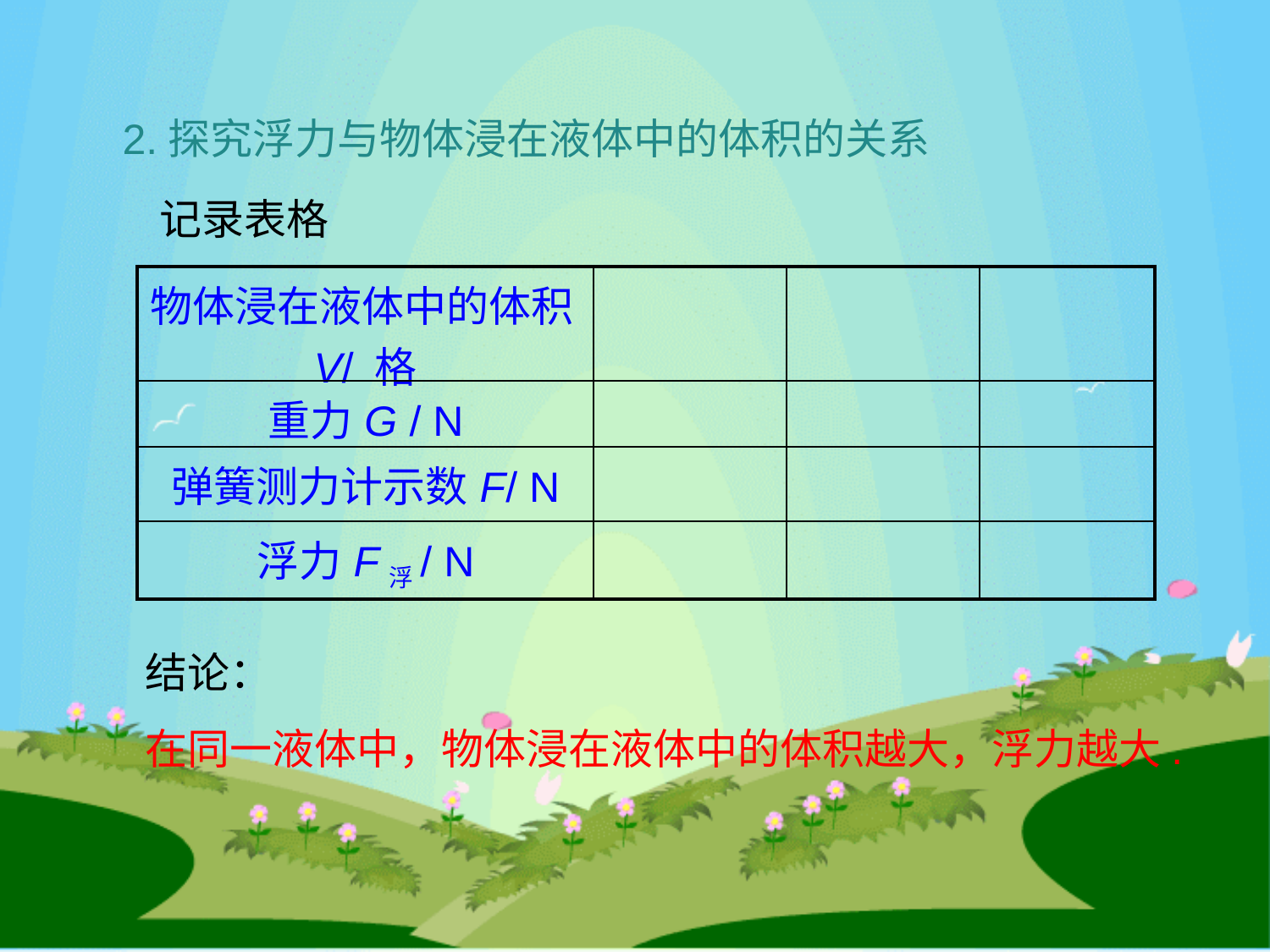

2.探究浮力与物体浸在液体中的体积的关系
记录表格
| 物体浸在液体中的体积V/ 格 |  |  |  |
| --- | --- | --- | --- |
| 重力G / N |  |  |  |
| 弹簧测力计示数F/ N |  |  |  |
| 浮力F浮/ N |  |  |  |
结论：
在同一液体中，物体浸在液体中的体积越大，浮力越大.